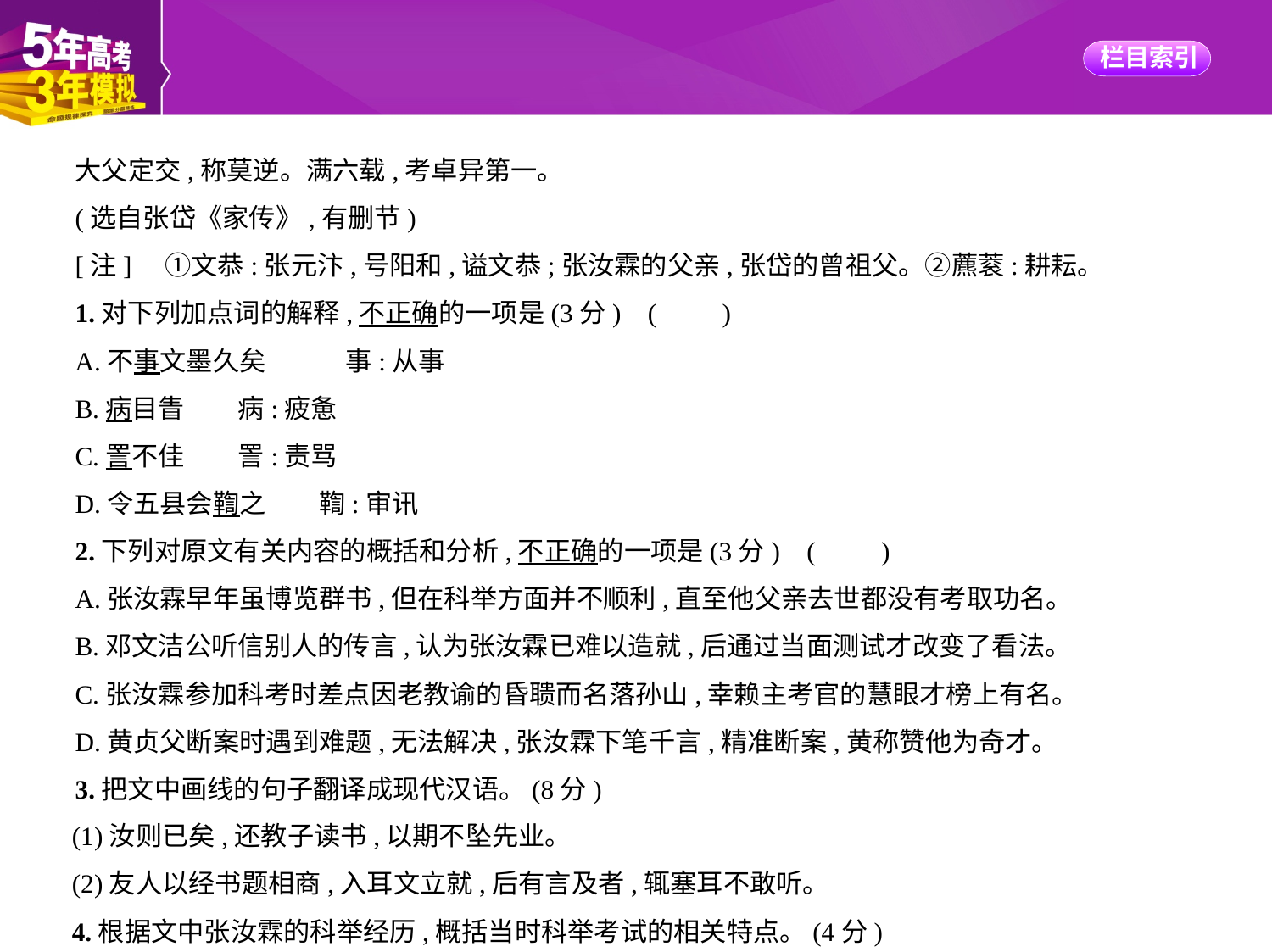

大父定交,称莫逆。满六载,考卓异第一。
(选自张岱《家传》,有删节)
[注]　①文恭:张元汴,号阳和,谥文恭;张汝霖的父亲,张岱的曾祖父。②藨蓘:耕耘。
1.对下列加点词的解释,不正确的一项是(3分) (　　)
A.不事文墨久矣　　　事:从事
B.病目眚　　病:疲惫
C.詈不佳　　詈:责骂
D.令五县会鞫之　　鞫:审讯
2.下列对原文有关内容的概括和分析,不正确的一项是(3分) (　　)
A.张汝霖早年虽博览群书,但在科举方面并不顺利,直至他父亲去世都没有考取功名。
B.邓文洁公听信别人的传言,认为张汝霖已难以造就,后通过当面测试才改变了看法。
C.张汝霖参加科考时差点因老教谕的昏聩而名落孙山,幸赖主考官的慧眼才榜上有名。
D.黄贞父断案时遇到难题,无法解决,张汝霖下笔千言,精准断案,黄称赞他为奇才。
3.把文中画线的句子翻译成现代汉语。(8分)
(1)汝则已矣,还教子读书,以期不坠先业。
(2)友人以经书题相商,入耳文立就,后有言及者,辄塞耳不敢听。
4.根据文中张汝霖的科举经历,概括当时科举考试的相关特点。(4分)